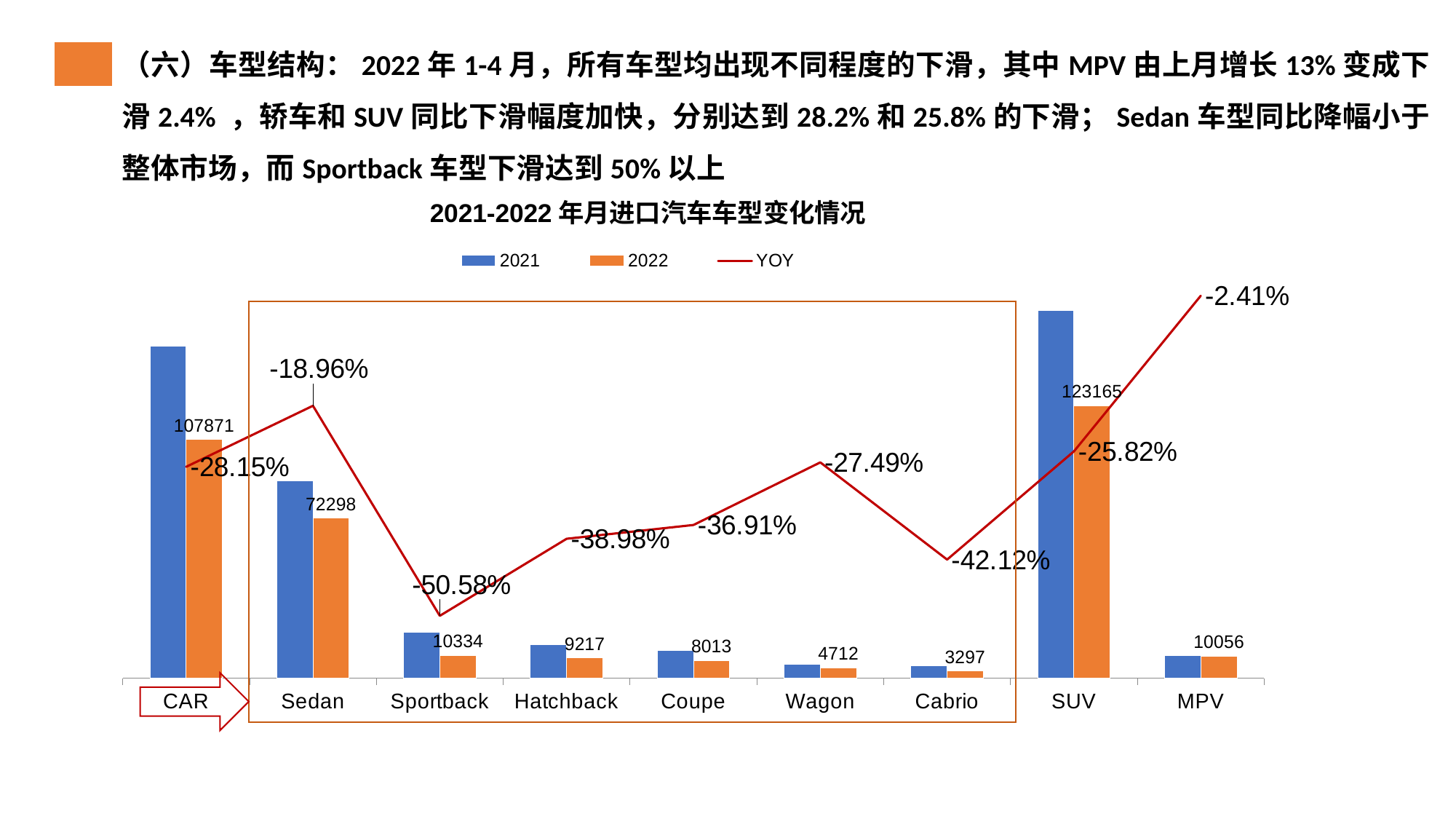

（六）车型结构：2022年1-4月，所有车型均出现不同程度的下滑，其中MPV由上月增长13%变成下滑2.4% ，轿车和SUV同比下滑幅度加快，分别达到28.2%和25.8%的下滑；Sedan车型同比降幅小于整体市场，而Sportback车型下滑达到50%以上

2021-2022年月进口汽车车型变化情况

### Chart

| Category | 2021 | 2022 | YOY |
|---|---|---|---|
| CAR | 150127.0 | 107871.0 | -0.28146835679125 |
| Sedan | 89215.0 | 72298.0 | -0.189620579498963 |
| Sportback | 20911.0 | 10334.0 | -0.505810339055999 |
| Hatchback | 15106.0 | 9217.0 | -0.389845094664372 |
| Coupe | 12701.0 | 8013.0 | -0.36910479489804 |
| Wagon | 6498.0 | 4712.0 | -0.274853801169591 |
| Cabrio | 5696.0 | 3297.0 | -0.421172752808989 |
| SUV | 166041.0 | 123165.0 | -0.258225378069272 |
| MPV | 10304.0 | 10056.0 | -0.0240683229813665 |